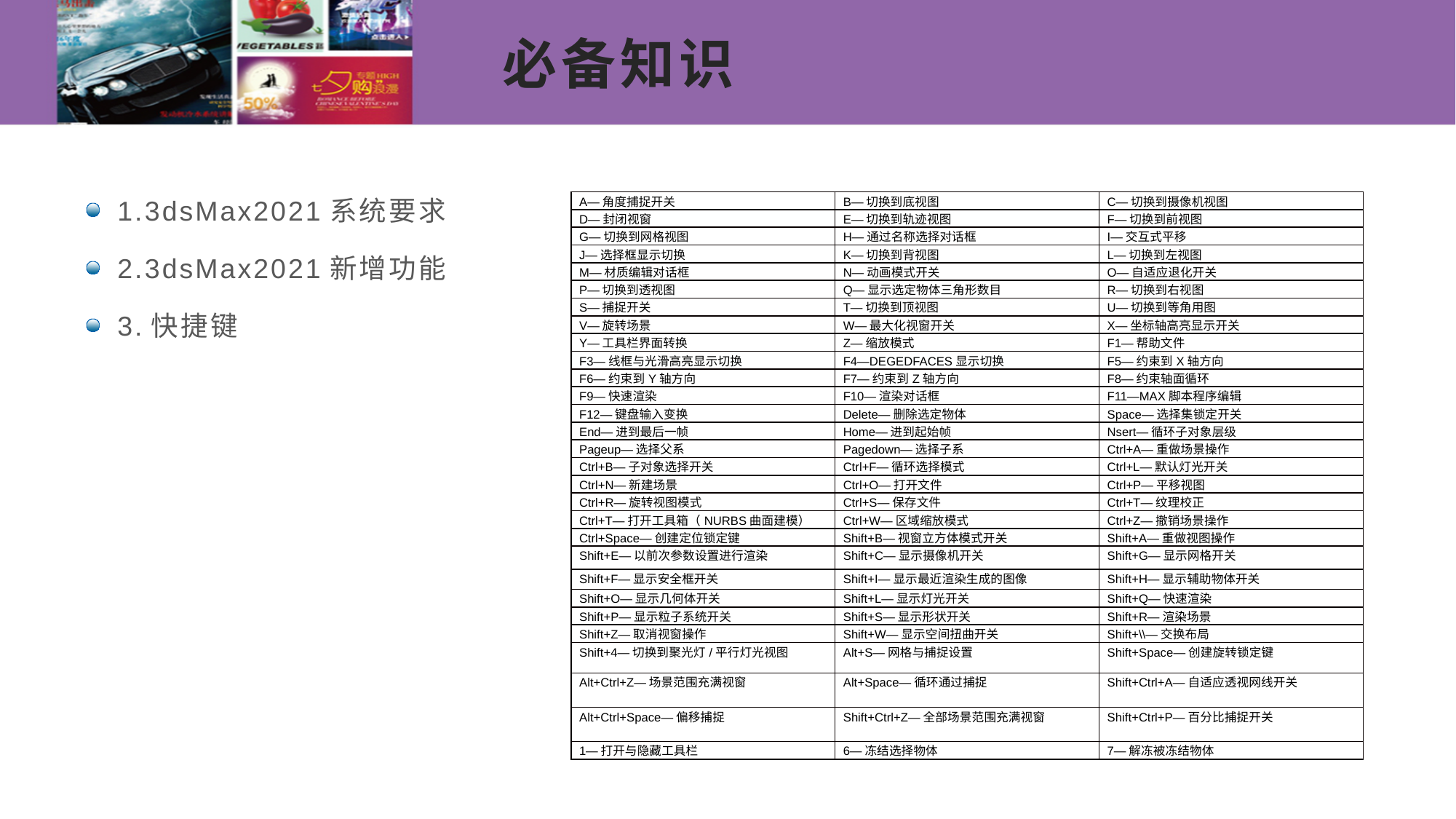

# 必备知识
1.3dsMax2021系统要求
2.3dsMax2021新增功能
3.快捷键
| A—角度捕捉开关 | B—切换到底视图 | C—切换到摄像机视图 |
| --- | --- | --- |
| D—封闭视窗 | E—切换到轨迹视图 | F—切换到前视图 |
| G—切换到网格视图 | H—通过名称选择对话框 | I—交互式平移 |
| J—选择框显示切换 | K—切换到背视图 | L—切换到左视图 |
| M—材质编辑对话框 | N—动画模式开关 | O—自适应退化开关 |
| P—切换到透视图 | Q—显示选定物体三角形数目 | R—切换到右视图 |
| S—捕捉开关 | T—切换到顶视图 | U—切换到等角用图 |
| V—旋转场景 | W—最大化视窗开关 | X—坐标轴高亮显示开关 |
| Y—工具栏界面转换 | Z—缩放模式 | F1—帮助文件 |
| F3—线框与光滑高亮显示切换 | F4—DEGEDFACES显示切换 | F5—约束到X轴方向 |
| F6—约束到Y轴方向 | F7—约束到Z轴方向 | F8—约束轴面循环 |
| F9—快速渲染 | F10—渲染对话框 | F11—MAX脚本程序编辑 |
| F12—键盘输入变换 | Delete—删除选定物体 | Space—选择集锁定开关 |
| End—进到最后一帧 | Home—进到起始帧 | Nsert—循环子对象层级 |
| Pageup—选择父系 | Pagedown—选择子系 | Ctrl+A—重做场景操作 |
| Ctrl+B—子对象选择开关 | Ctrl+F—循环选择模式 | Ctrl+L—默认灯光开关 |
| Ctrl+N—新建场景 | Ctrl+O—打开文件 | Ctrl+P—平移视图 |
| Ctrl+R—旋转视图模式 | Ctrl+S—保存文件 | Ctrl+T—纹理校正 |
| Ctrl+T—打开工具箱（NURBS曲面建模） | Ctrl+W—区域缩放模式 | Ctrl+Z—撤销场景操作 |
| Ctrl+Space—创建定位锁定键 | Shift+B—视窗立方体模式开关 | Shift+A—重做视图操作 |
| Shift+E—以前次参数设置进行渲染 | Shift+C—显示摄像机开关 | Shift+G—显示网格开关 |
| Shift+F—显示安全框开关 | Shift+I—显示最近渲染生成的图像 | Shift+H—显示辅助物体开关 |
| Shift+O—显示几何体开关 | Shift+L—显示灯光开关 | Shift+Q—快速渲染 |
| Shift+P—显示粒子系统开关 | Shift+S—显示形状开关 | Shift+R—渲染场景 |
| Shift+Z—取消视窗操作 | Shift+W—显示空间扭曲开关 | Shift+\\—交换布局 |
| Shift+4—切换到聚光灯/平行灯光视图 | Alt+S—网格与捕捉设置 | Shift+Space—创建旋转锁定键 |
| Alt+Ctrl+Z—场景范围充满视窗 | Alt+Space—循环通过捕捉 | Shift+Ctrl+A—自适应透视网线开关 |
| Alt+Ctrl+Space—偏移捕捉 | Shift+Ctrl+Z—全部场景范围充满视窗 | Shift+Ctrl+P—百分比捕捉开关 |
| 1—打开与隐藏工具栏 | 6—冻结选择物体 | 7—解冻被冻结物体 |